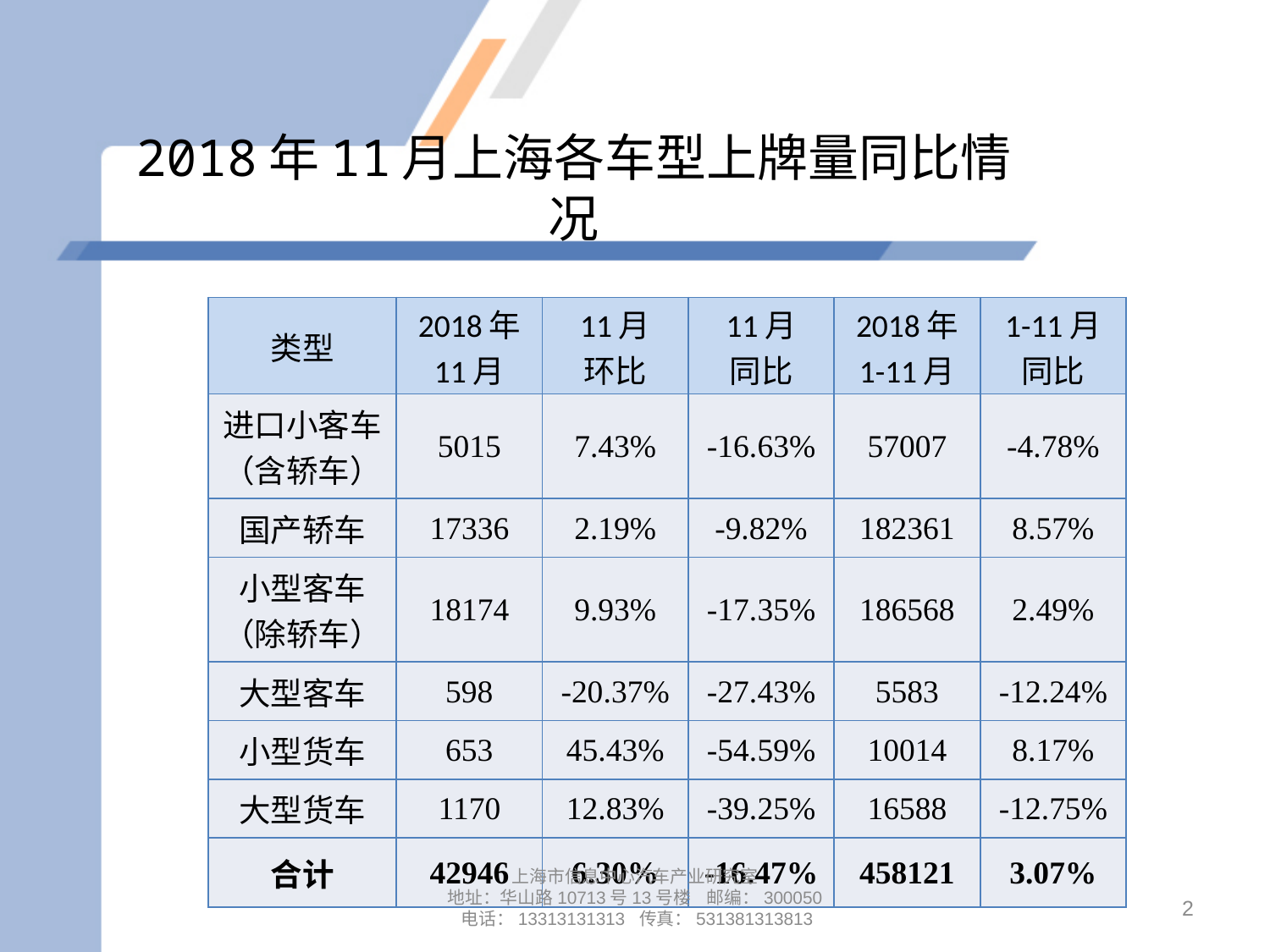

# 2018年11月上海各车型上牌量同比情况

| 类型 | 2018年 11月 | 11月 环比 | 11月 同比 | 2018年 1-11月 | 1-11月 同比 |
| --- | --- | --- | --- | --- | --- |
| 进口小客车 （含轿车） | 5015 | 7.43% | -16.63% | 57007 | -4.78% |
| 国产轿车 | 17336 | 2.19% | -9.82% | 182361 | 8.57% |
| 小型客车 （除轿车） | 18174 | 9.93% | -17.35% | 186568 | 2.49% |
| 大型客车 | 598 | -20.37% | -27.43% | 5583 | -12.24% |
| 小型货车 | 653 | 45.43% | -54.59% | 10014 | 8.17% |
| 大型货车 | 1170 | 12.83% | -39.25% | 16588 | -12.75% |
| 合计 | 42946 | 6.30% | -16.47% | 458121 | 3.07% |
上海市信息中心汽车产业研究室
地址：华山路10713号13号楼    邮编：300050  电话：13313131313  传真：531381313813

2